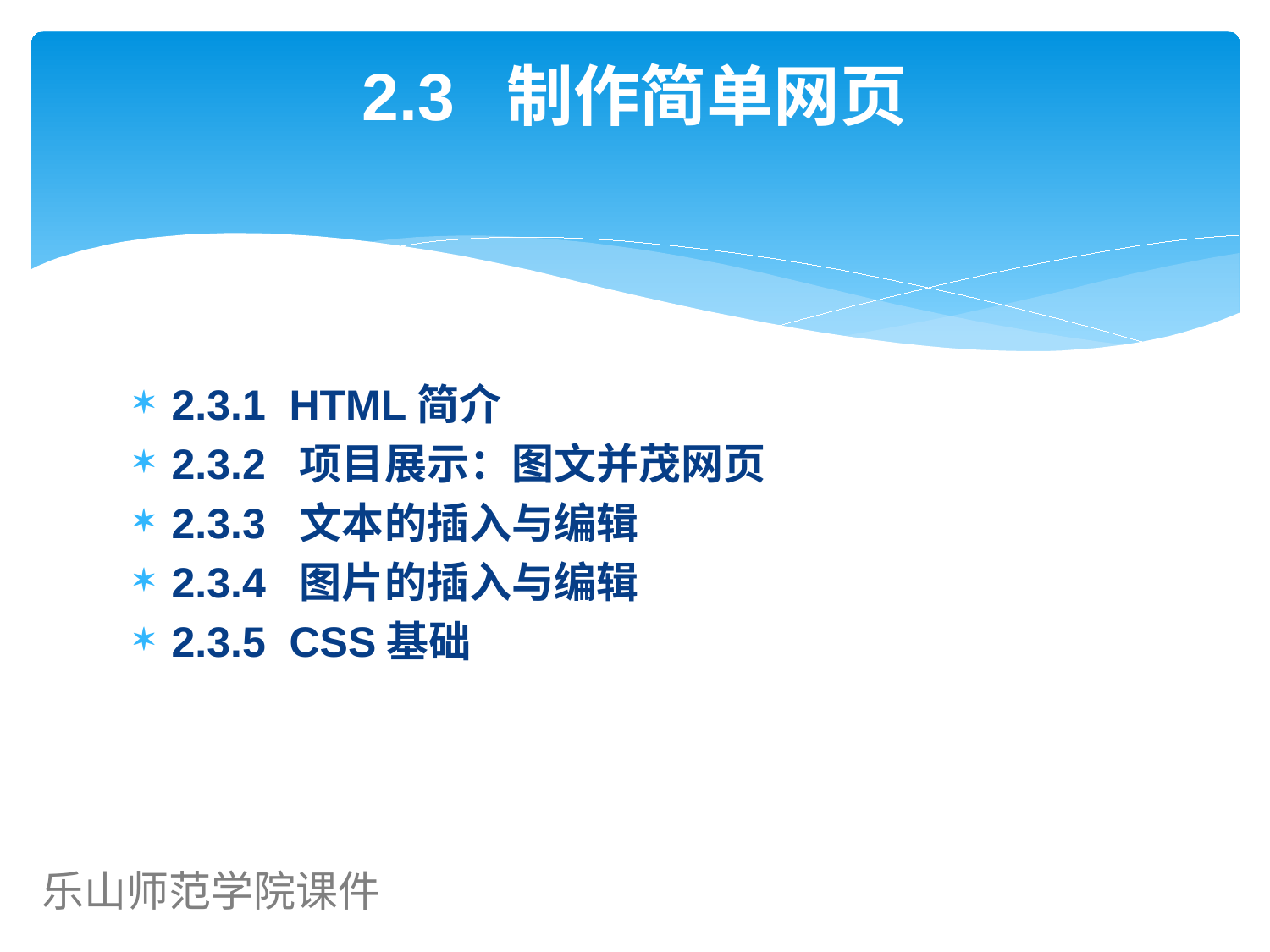

# 2.3  制作简单网页
2.3.1  HTML简介
2.3.2  项目展示：图文并茂网页
2.3.3  文本的插入与编辑
2.3.4  图片的插入与编辑
2.3.5  CSS基础